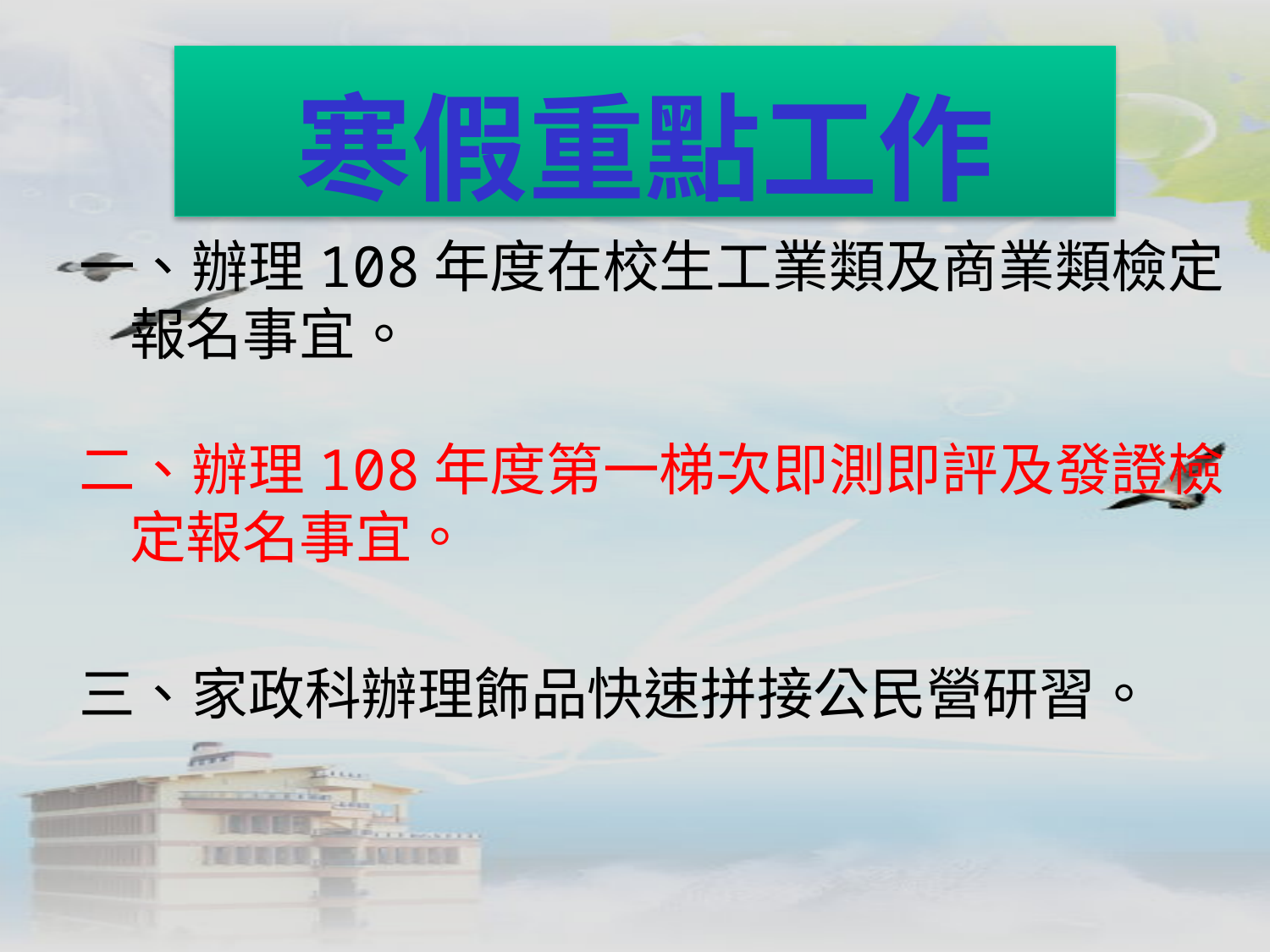

寒假重點工作
   一、辦理108年度在校生工業類及商業類檢定
       報名事宜。

   二、辦理108年度第一梯次即測即評及發證檢
       定報名事宜。

   三、家政科辦理飾品快速拼接公民營研習。